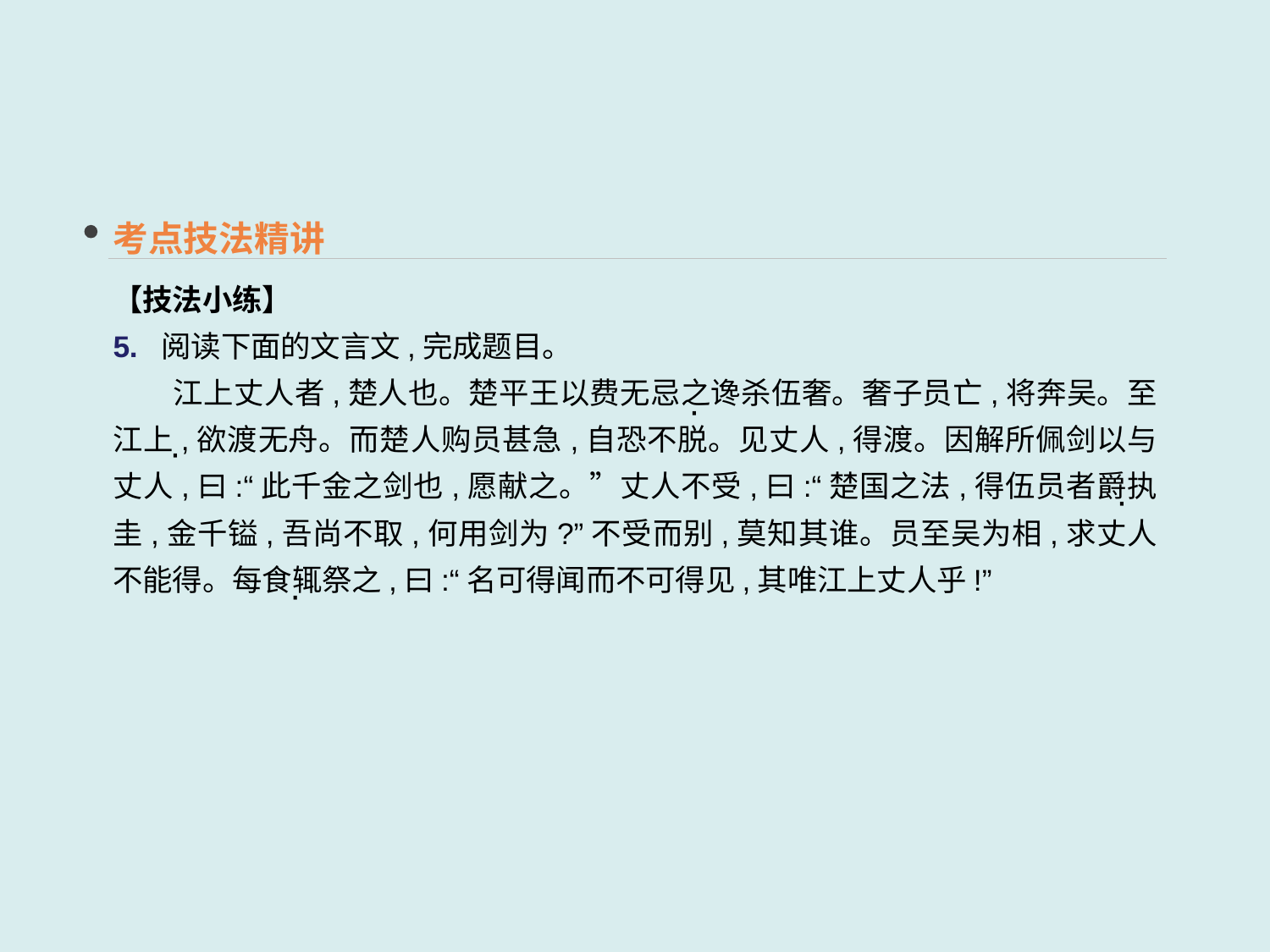

考点技法精讲

【技法小练】
5.  阅读下面的文言文,完成题目。
　　江上丈人者,楚人也。楚平王以费无忌之谗杀伍奢。奢子员亡,将奔吴。至江上,欲渡无舟。而楚人购员甚急,自恐不脱。见丈人,得渡。因解所佩剑以与丈人,曰:“此千金之剑也,愿献之。”丈人不受,曰:“楚国之法,得伍员者爵执圭,金千镒,吾尚不取,何用剑为?”不受而别,莫知其谁。员至吴为相,求丈人不能得。每食辄祭之,曰:“名可得闻而不可得见,其唯江上丈人乎!”

·
·
·
·